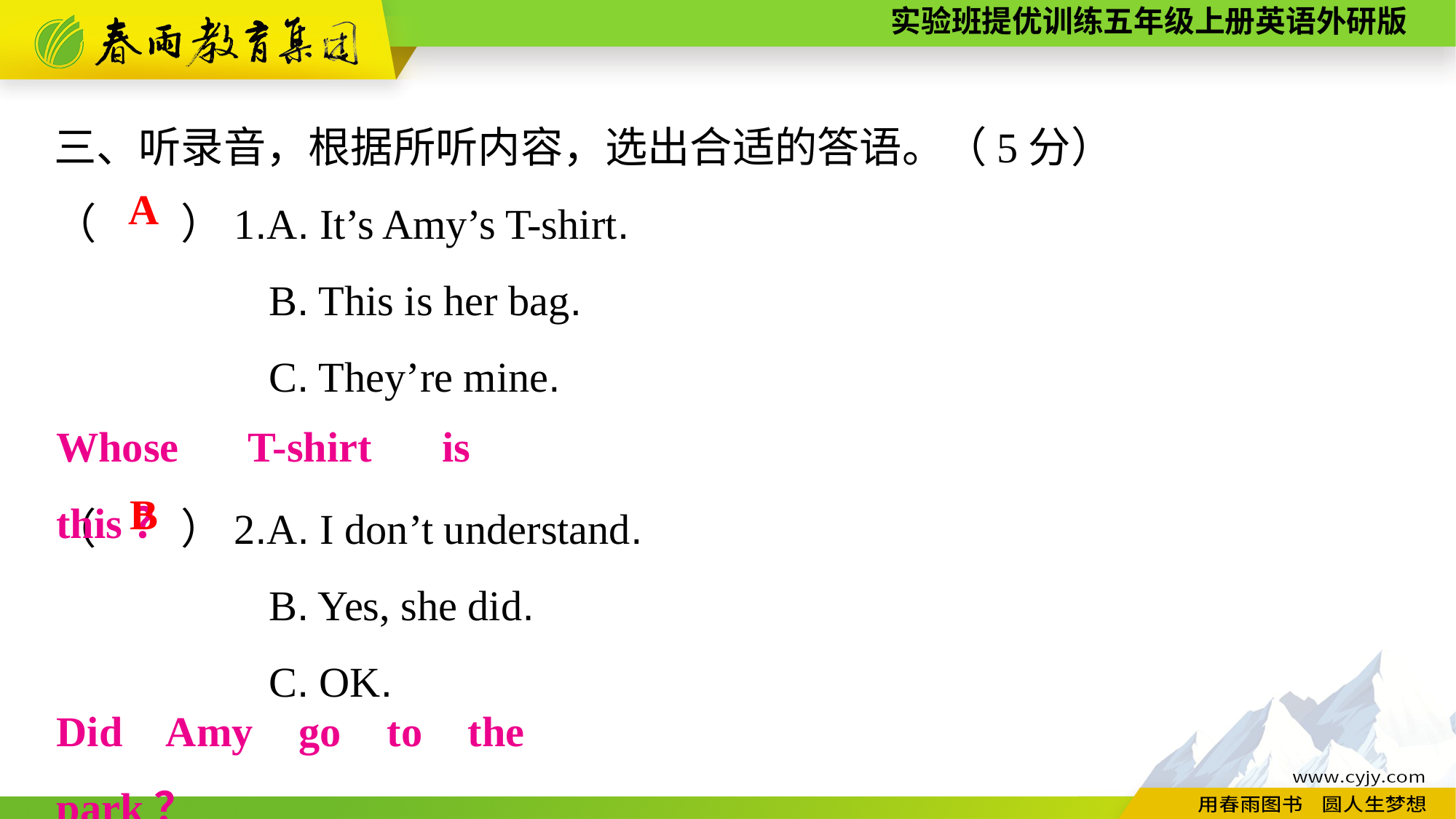

三、听录音，根据所听内容，选出合适的答语。（5分）
（　　）1.A. It’s Amy’s T-shirt.
B. This is her bag.
C. They’re mine.

（　　）2.A. I don’t understand.
B. Yes, she did.
C. OK.
A
Whose T-shirt is this？
B
Did Amy go to the park？